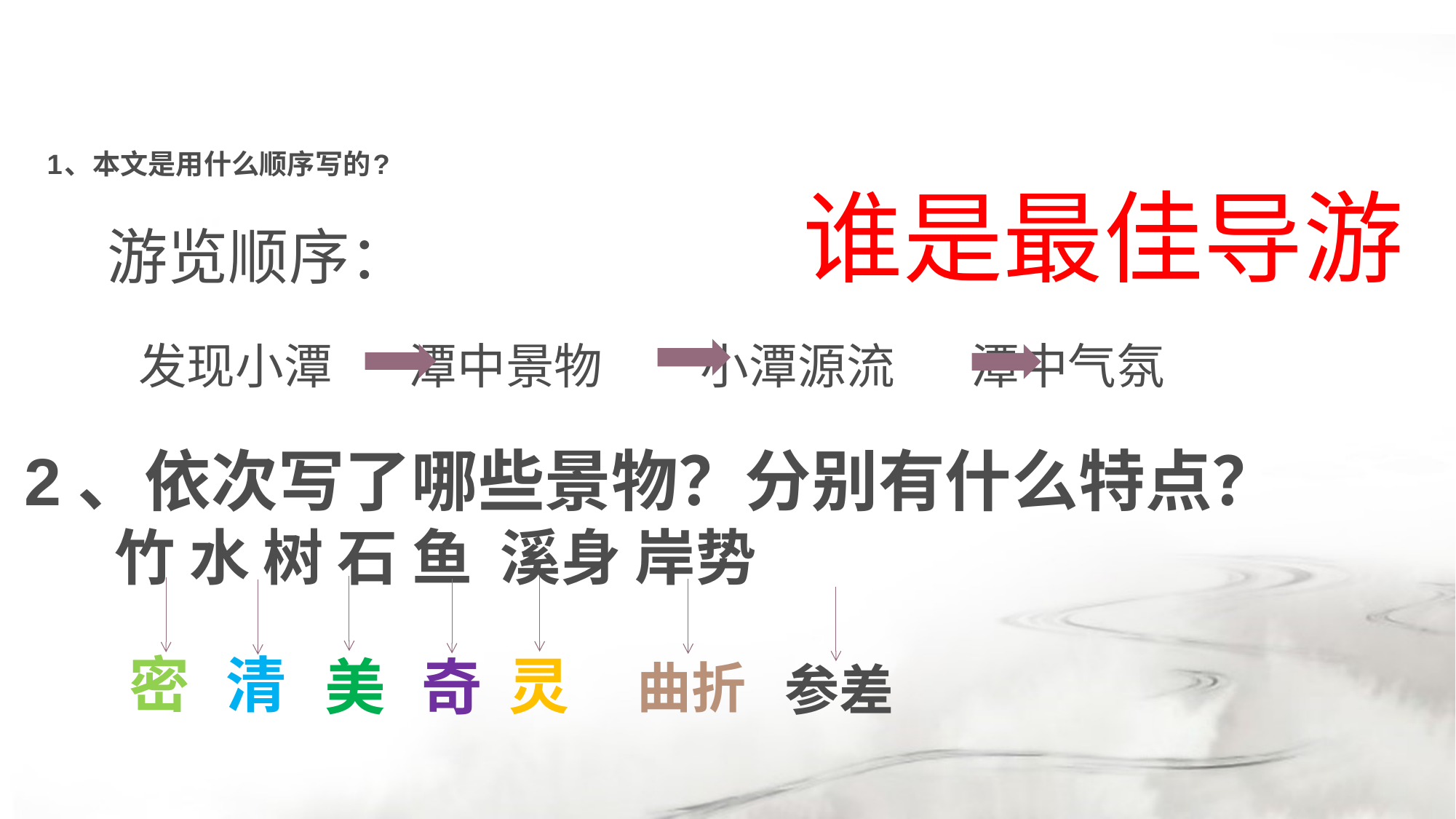

# 1、本文是用什么顺序写的?
谁是最佳导游
游览顺序：
          发现小潭       潭中景物         小潭源流       潭中气氛

2、依次写了哪些景物？分别有什么特点？
  竹 水 树 石 鱼  溪身 岸势

清
密
灵
美
奇
曲折

参差